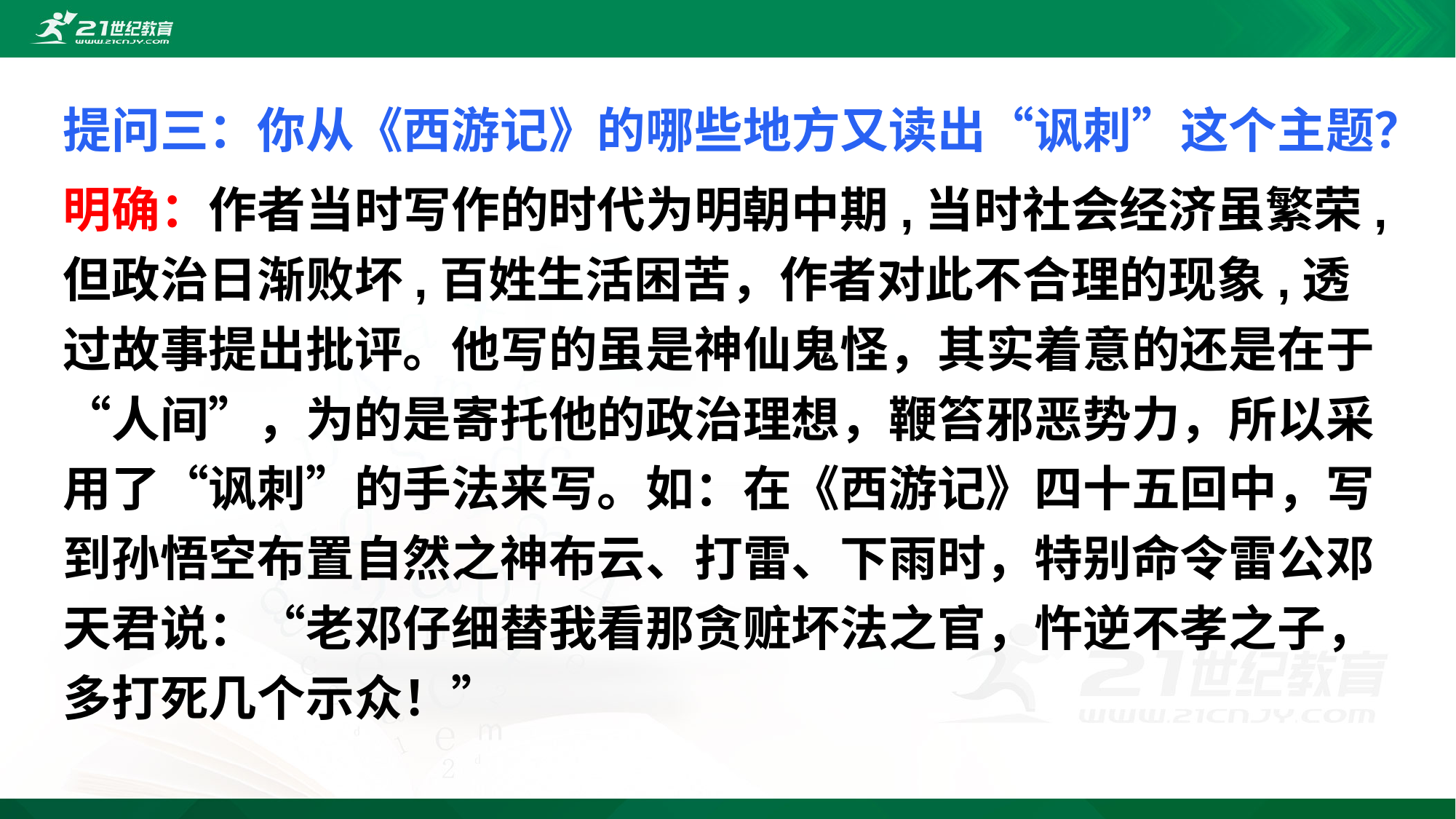

提问三：你从《西游记》的哪些地方又读出“讽刺”这个主题？
明确：作者当时写作的时代为明朝中期,当时社会经济虽繁荣,但政治日渐败坏,百姓生活困苦，作者对此不合理的现象,透过故事提出批评。他写的虽是神仙鬼怪，其实着意的还是在于“人间”，为的是寄托他的政治理想，鞭笞邪恶势力，所以采用了“讽刺”的手法来写。如：在《西游记》四十五回中，写到孙悟空布置自然之神布云、打雷、下雨时，特别命令雷公邓天君说：“老邓仔细替我看那贪赃坏法之官，忤逆不孝之子，多打死几个示众！”